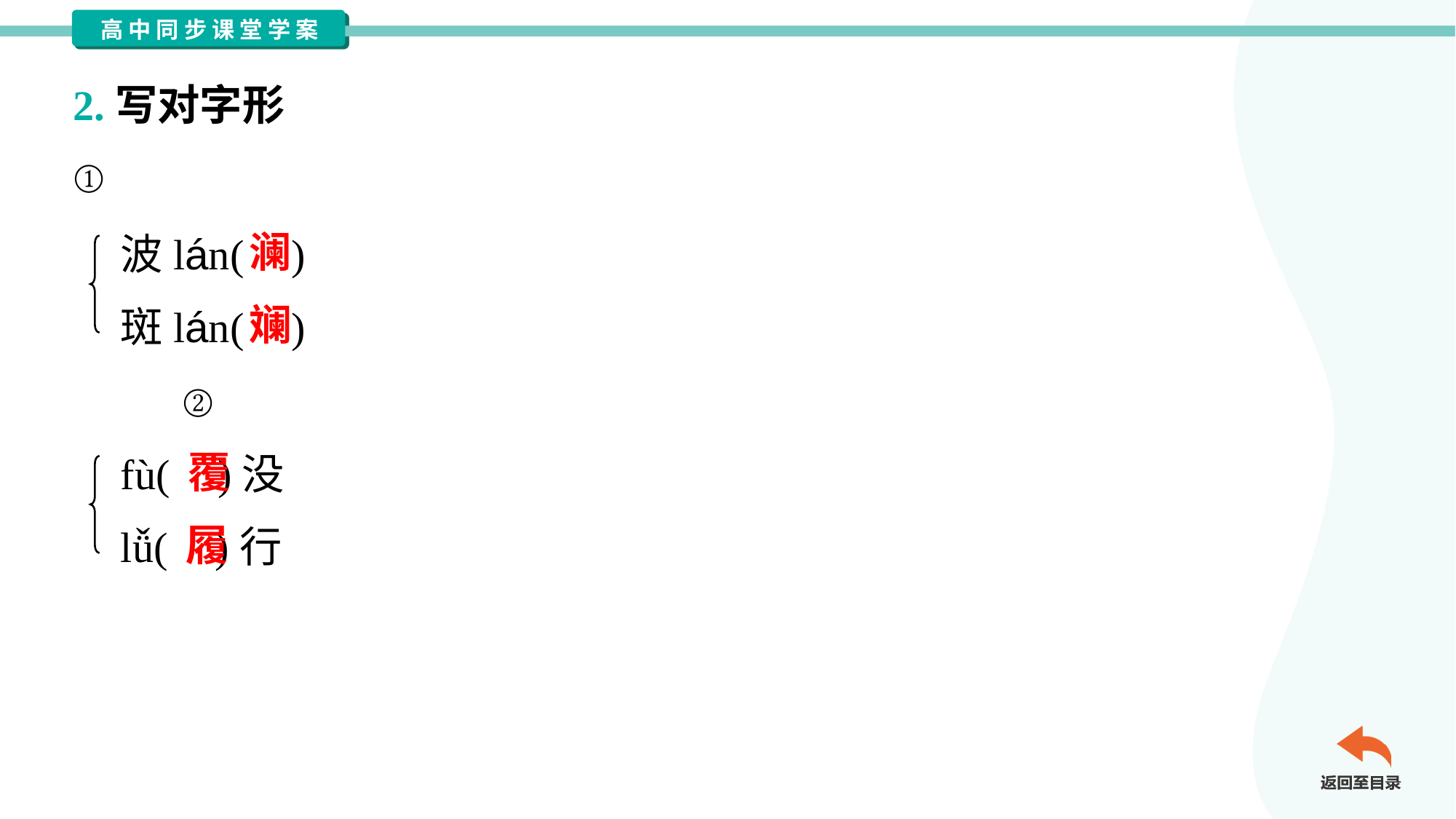

2.写对字形
①
波lán(    )
斑lán(    )
澜

斓
	②
fù(    )没
lǚ(    )行
覆

履